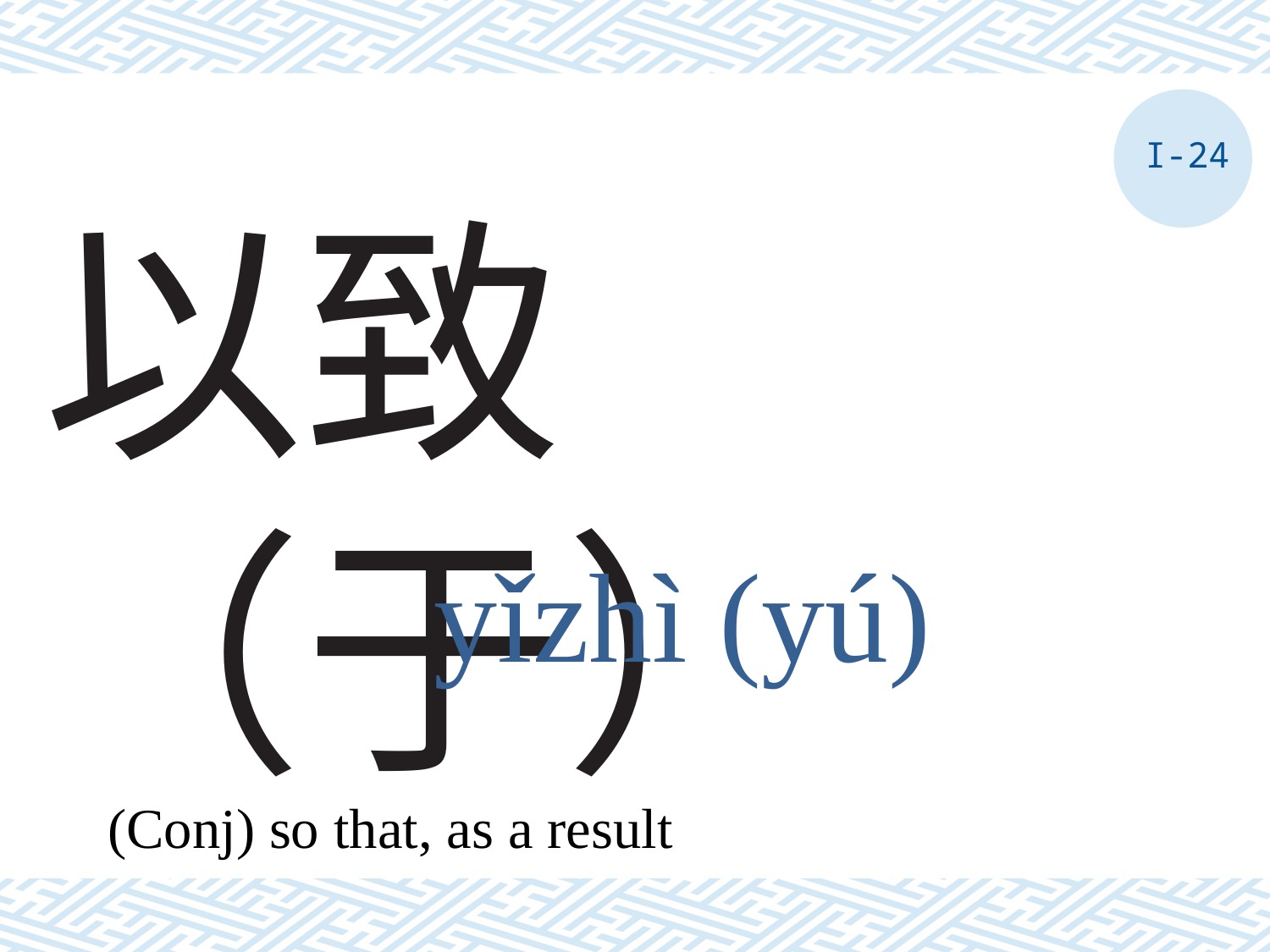

I-24

# 以致（于）
yǐzhì (yú)
(Conj) so that, as a result